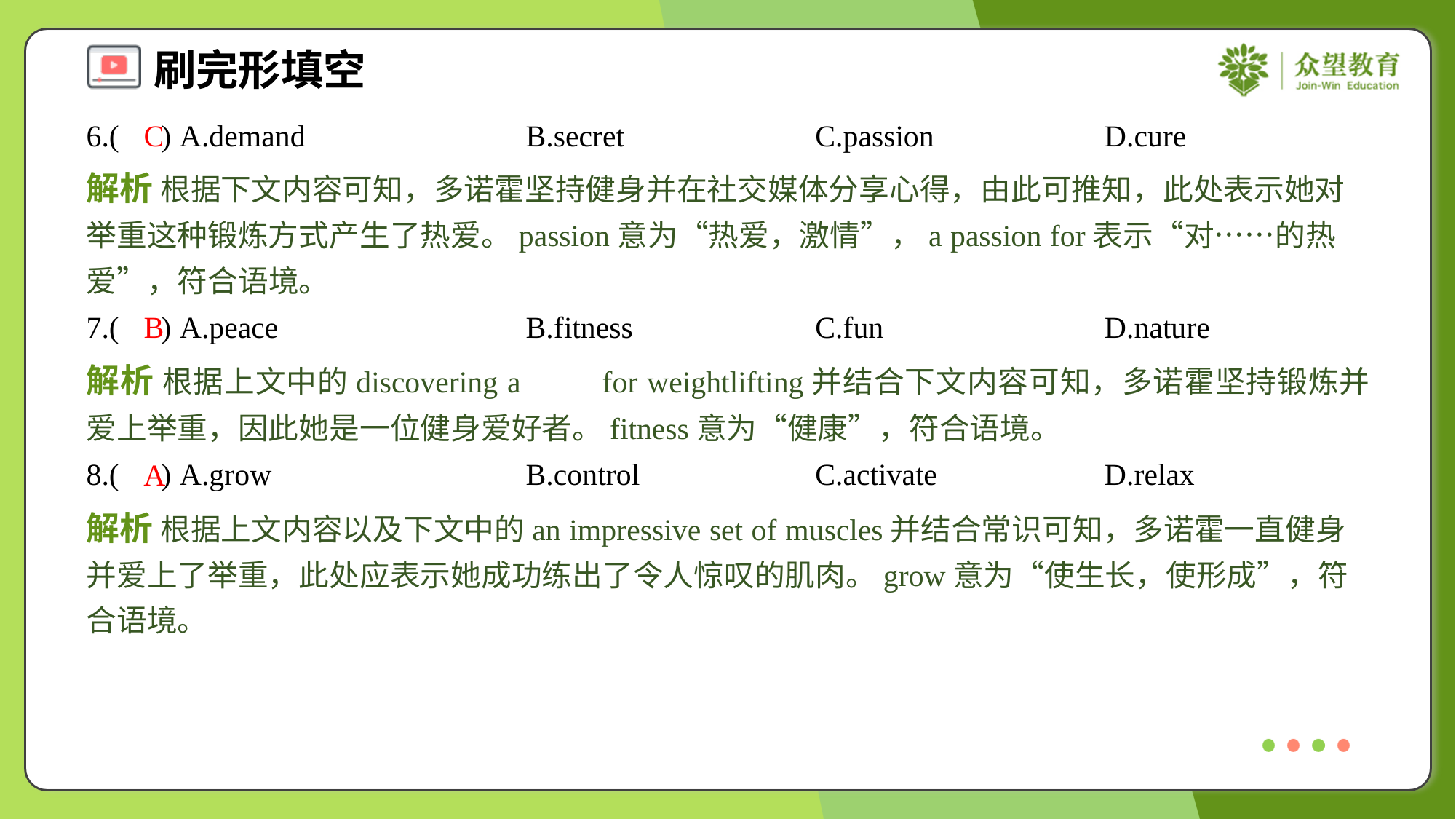

6.(     ) A.demand	B.secret	C.passion	D.cure
C
解析 根据下文内容可知，多诺霍坚持健身并在社交媒体分享心得，由此可推知，此处表示她对举重这种锻炼方式产生了热爱。passion意为“热爱，激情”，a passion for表示“对……的热爱”，符合语境。
7.(     ) A.peace	B.fitness	C.fun	D.nature
B
解析 根据上文中的discovering a         for weightlifting并结合下文内容可知，多诺霍坚持锻炼并爱上举重，因此她是一位健身爱好者。fitness意为“健康”，符合语境。
8.(     ) A.grow	B.control	C.activate	D.relax
A
解析 根据上文内容以及下文中的an impressive set of muscles并结合常识可知，多诺霍一直健身并爱上了举重，此处应表示她成功练出了令人惊叹的肌肉。grow意为“使生长，使形成”，符合语境。